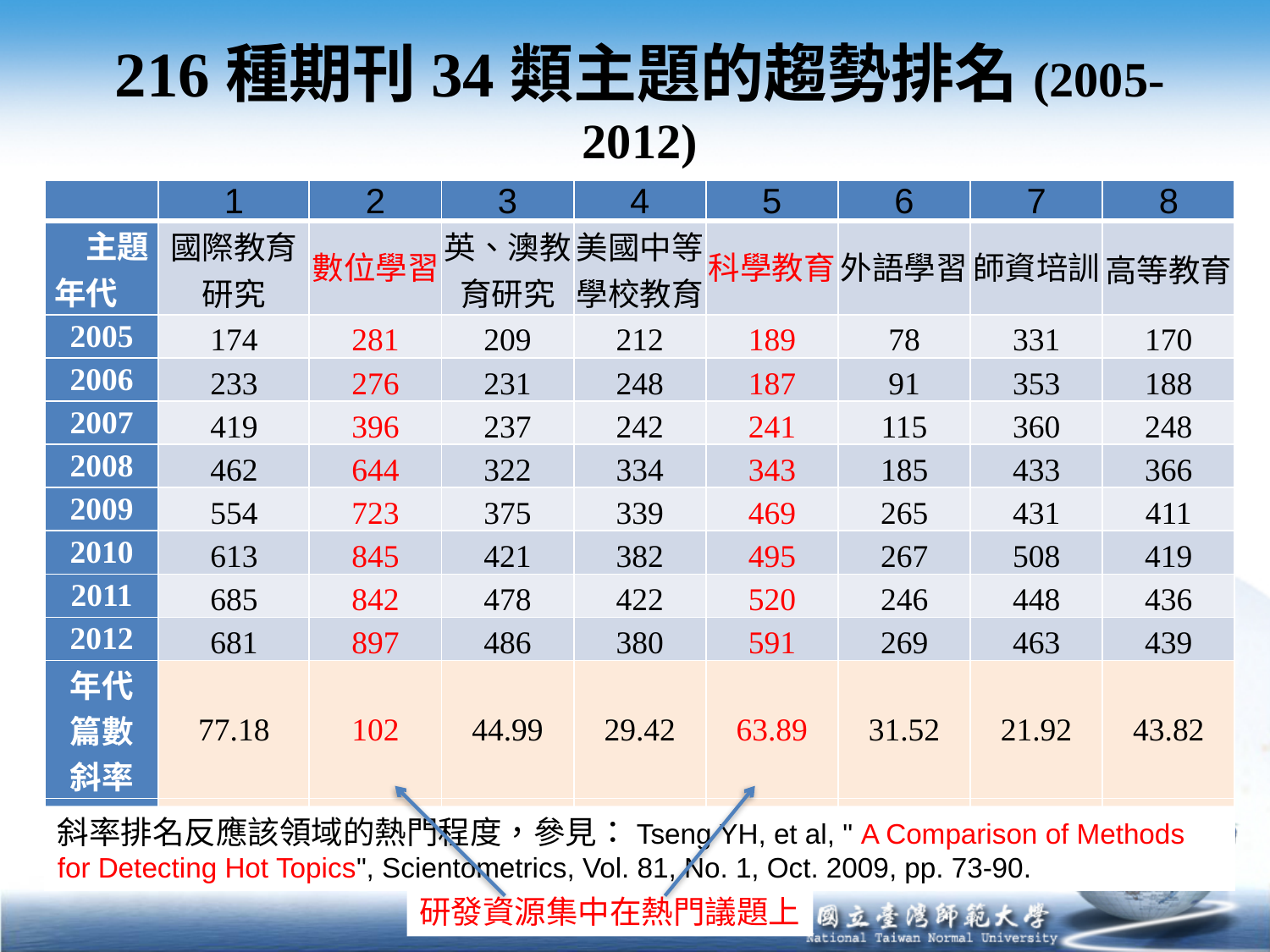

# 216種期刊34類主題的趨勢排名(2005-2012)
|  | 1 | 2 | 3 | 4 | 5 | 6 | 7 | 8 |
| --- | --- | --- | --- | --- | --- | --- | --- | --- |
| 主題 年代 | 國際教育研究 | 數位學習 | 英、澳教育研究 | 美國中等學校教育 | 科學教育 | 外語學習 | 師資培訓 | 高等教育 |
| 2005 | 174 | 281 | 209 | 212 | 189 | 78 | 331 | 170 |
| 2006 | 233 | 276 | 231 | 248 | 187 | 91 | 353 | 188 |
| 2007 | 419 | 396 | 237 | 242 | 241 | 115 | 360 | 248 |
| 2008 | 462 | 644 | 322 | 334 | 343 | 185 | 433 | 366 |
| 2009 | 554 | 723 | 375 | 339 | 469 | 265 | 431 | 411 |
| 2010 | 613 | 845 | 421 | 382 | 495 | 267 | 508 | 419 |
| 2011 | 685 | 842 | 478 | 422 | 520 | 246 | 448 | 436 |
| 2012 | 681 | 897 | 486 | 380 | 591 | 269 | 463 | 439 |
| 年代篇數斜率 | 77.18 | 102 | 44.99 | 29.42 | 63.89 | 31.52 | 21.92 | 43.82 |
| 斜率 排名 | 2 | 1 | 5 | 10 | 3 | 9 | 12 | 6 |
斜率排名反應該領域的熱門程度，參見：Tseng YH, et al, " A Comparison of Methods for Detecting Hot Topics", Scientometrics, Vol. 81, No. 1, Oct. 2009, pp. 73-90.
研發資源集中在熱門議題上